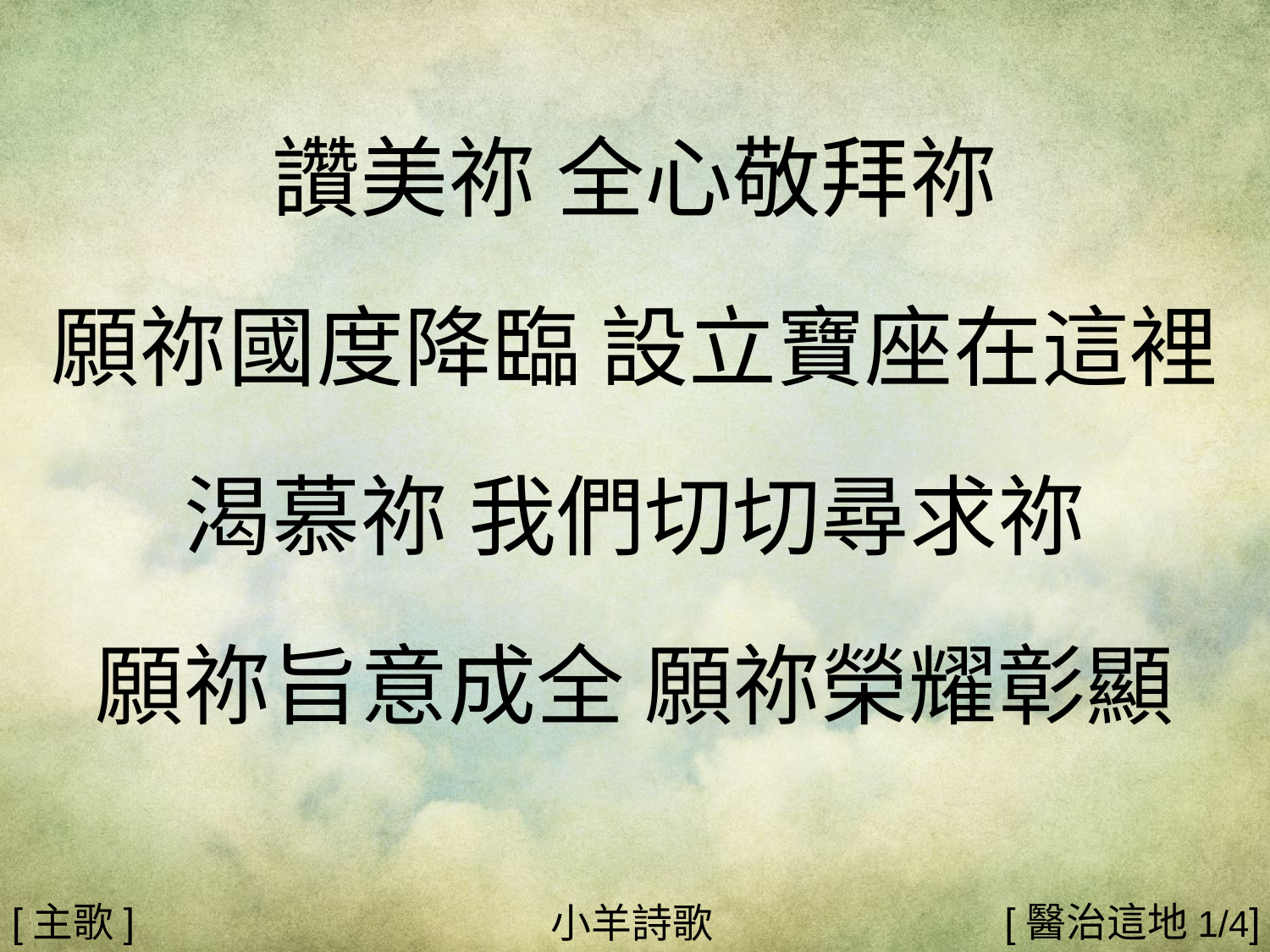

讚美祢 全心敬拜祢

願祢國度降臨 設立寶座在這裡

渴慕祢 我們切切尋求祢

願祢旨意成全 願祢榮耀彰顯
#

[主歌]
[醫治這地1/4]
小羊詩歌